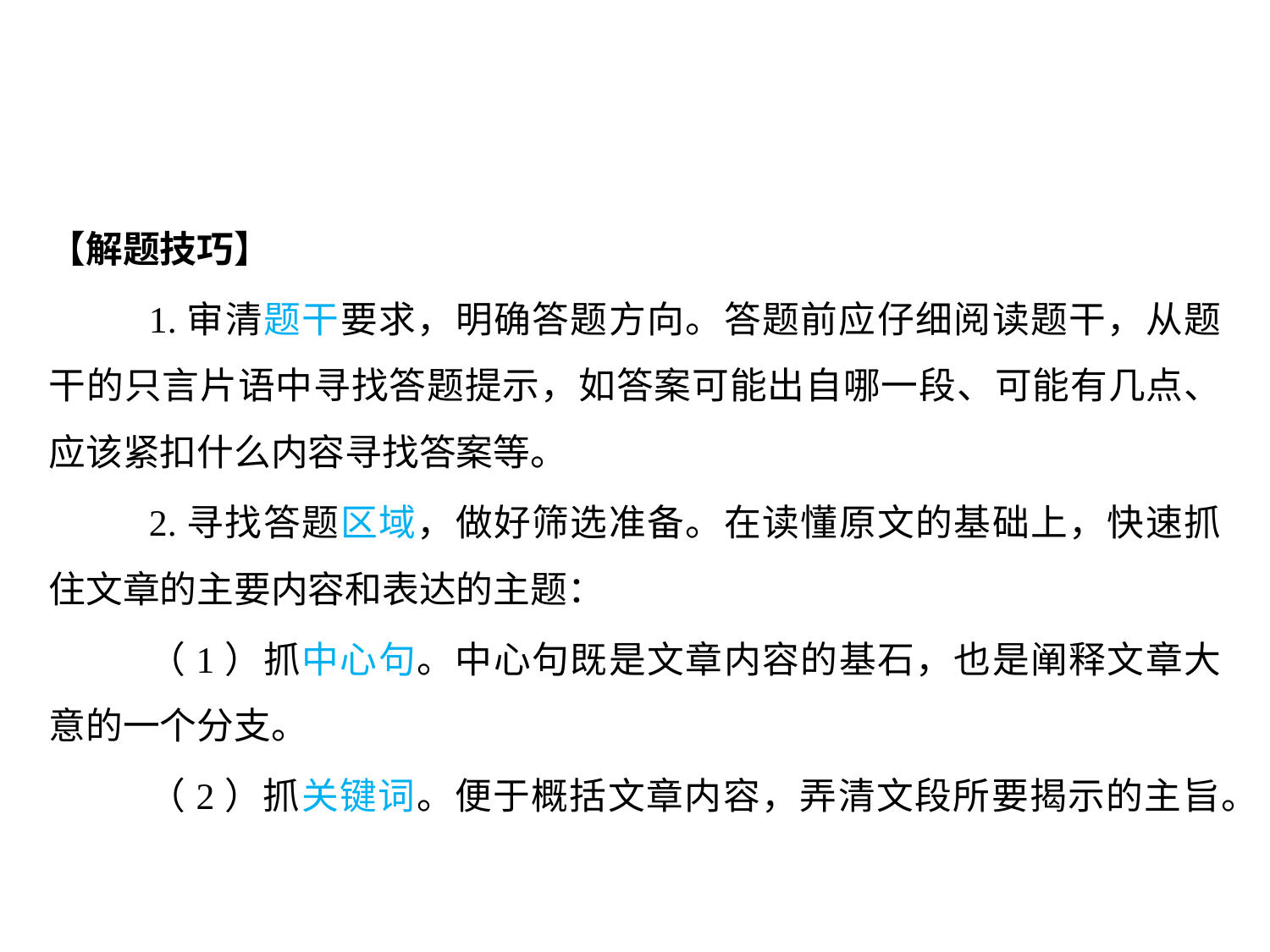

【解题技巧】
1.审清题干要求，明确答题方向。答题前应仔细阅读题干，从题干的只言片语中寻找答题提示，如答案可能出自哪一段、可能有几点、应该紧扣什么内容寻找答案等。
2.寻找答题区域，做好筛选准备。在读懂原文的基础上，快速抓住文章的主要内容和表达的主题：
（1）抓中心句。中心句既是文章内容的基石，也是阐释文章大意的一个分支。
（2）抓关键词。便于概括文章内容，弄清文段所要揭示的主旨。